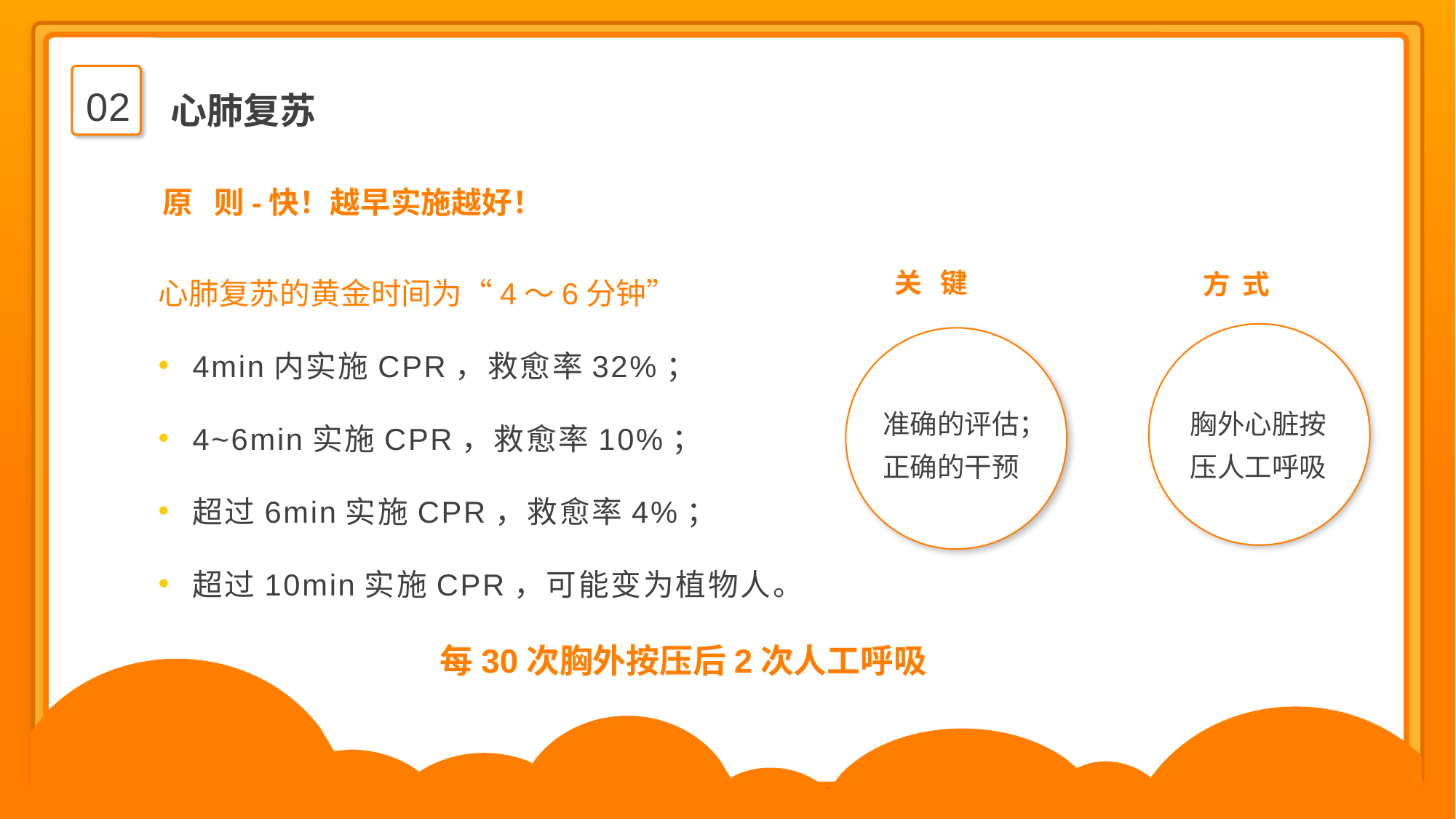

02
心肺复苏
原   则-快！越早实施越好！
心肺复苏的黄金时间为“4～6分钟”
4min内实施CPR，救愈率32%；
4~6min实施CPR，救愈率10%；
超过6min实施CPR，救愈率4%；
超过10min实施CPR，可能变为植物人。

关   键
方  式

胸外心脏按压人工呼吸

准确的评估；正确的干预
每30次胸外按压后2次人工呼吸